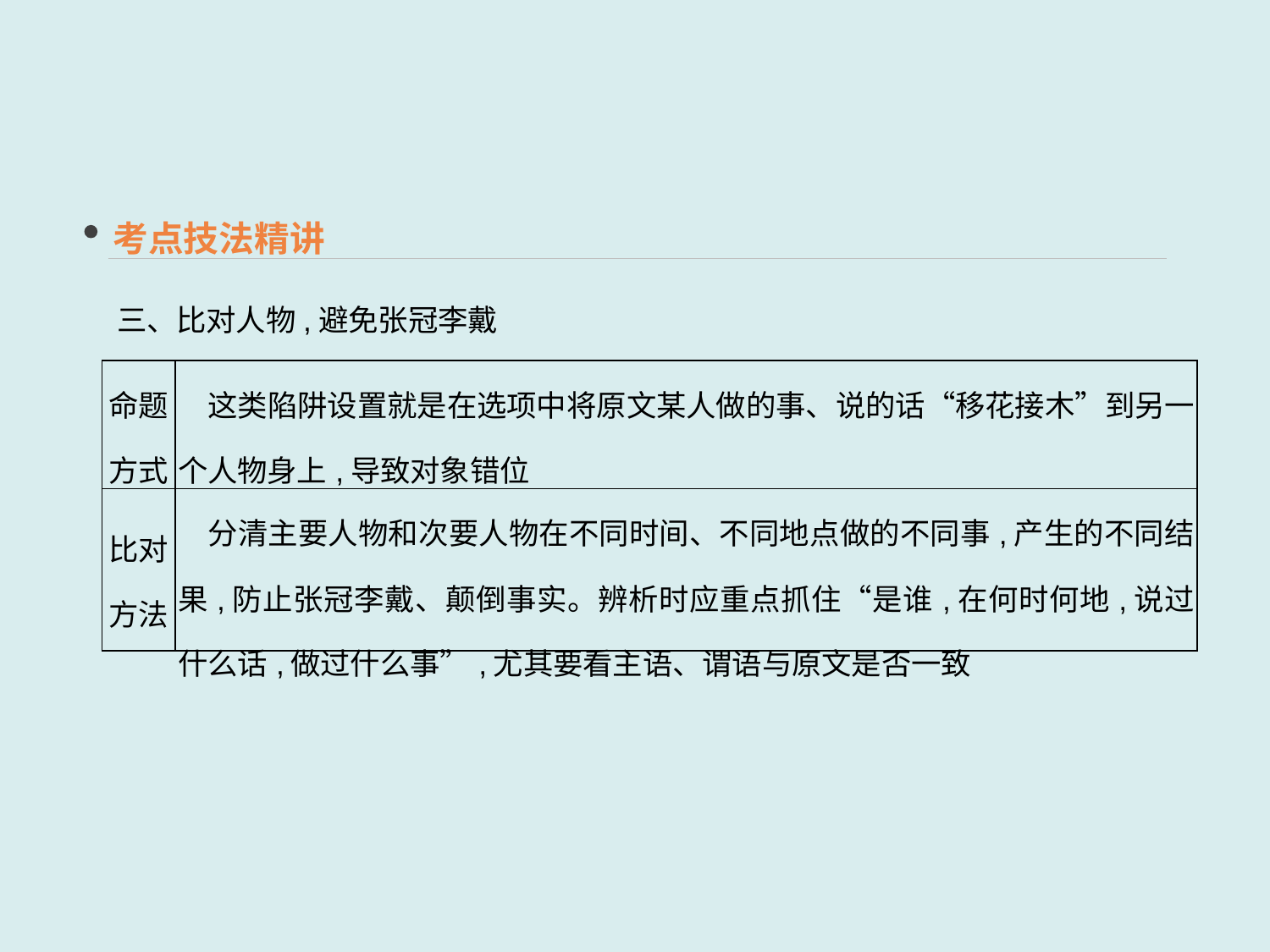

考点技法精讲

三、比对人物,避免张冠李戴

| 命题 方式 | 这类陷阱设置就是在选项中将原文某人做的事、说的话“移花接木”到另一个人物身上,导致对象错位 |
| --- | --- |
| 比对 方法 | 分清主要人物和次要人物在不同时间、不同地点做的不同事,产生的不同结果,防止张冠李戴、颠倒事实。辨析时应重点抓住“是谁,在何时何地,说过什么话,做过什么事”,尤其要看主语、谓语与原文是否一致 |